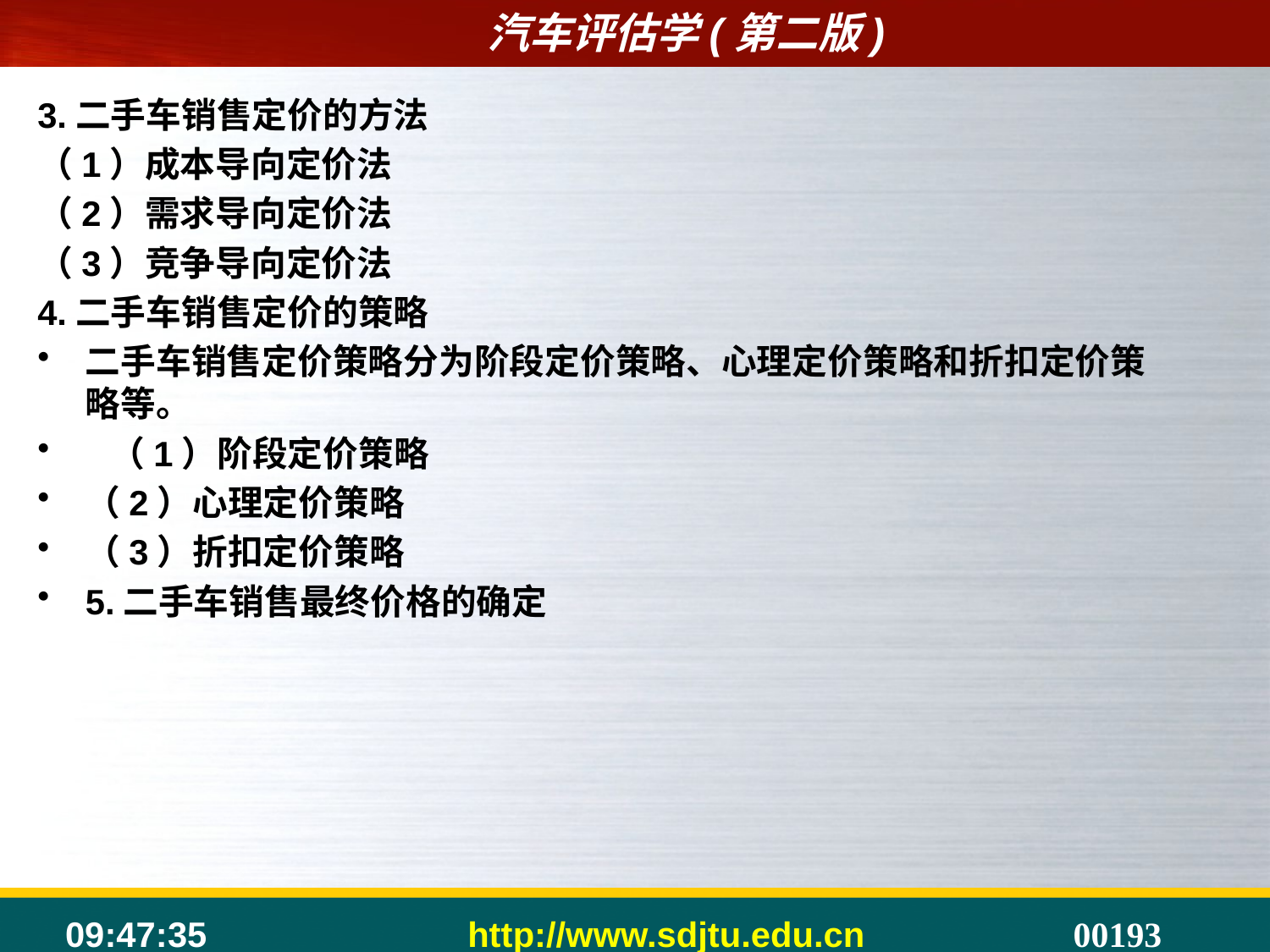

3.二手车销售定价的方法
（1）成本导向定价法
（2）需求导向定价法
（3）竞争导向定价法
4.二手车销售定价的策略
二手车销售定价策略分为阶段定价策略、心理定价策略和折扣定价策略等。
  （1）阶段定价策略
（2）心理定价策略
（3）折扣定价策略
5.二手车销售最终价格的确定